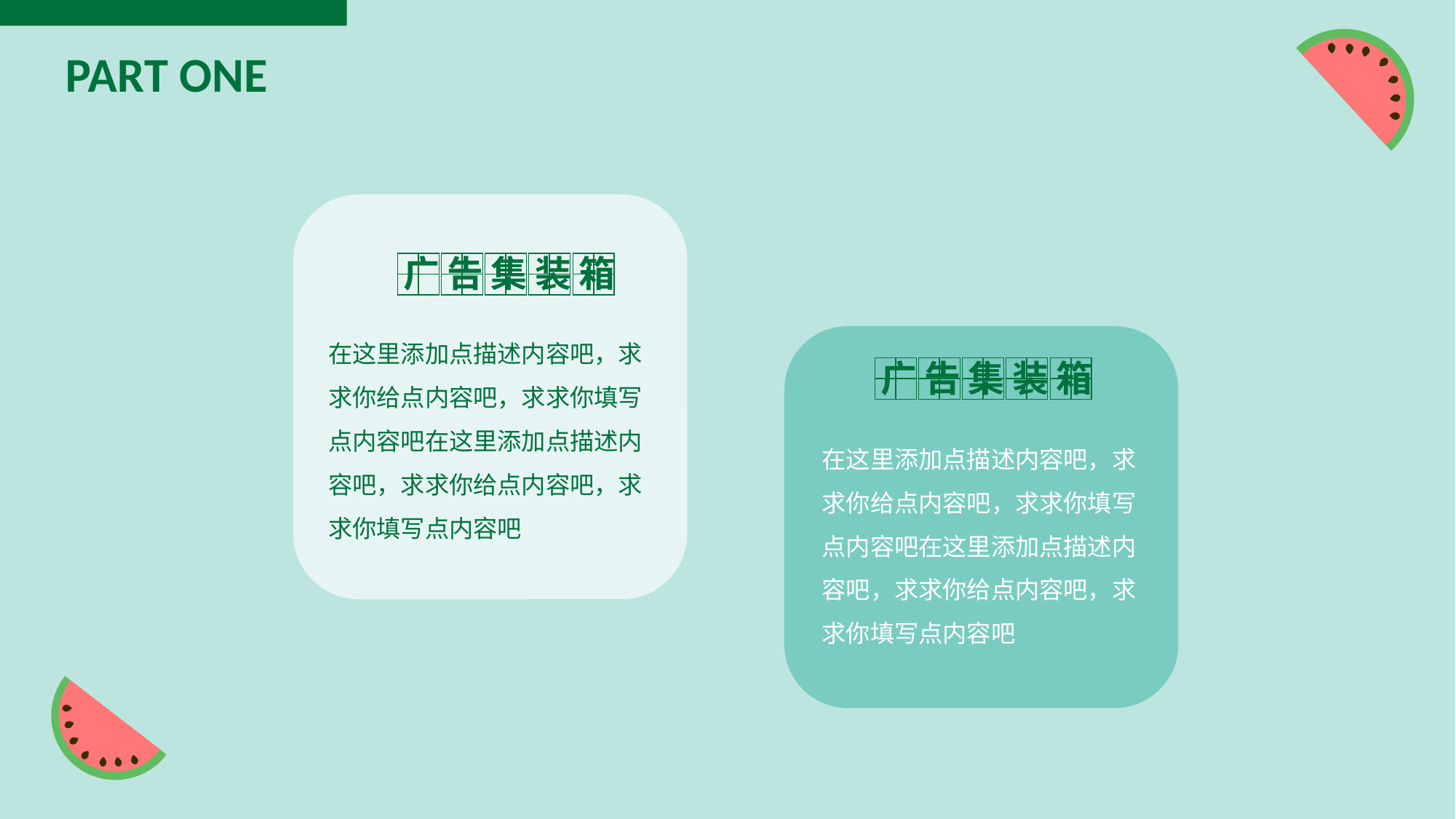

PART ONE

广告集装箱

在这里添加点描述内容吧，求求你给点内容吧，求求你填写点内容吧在这里添加点描述内容吧，求求你给点内容吧，求求你填写点内容吧

广告集装箱

在这里添加点描述内容吧，求求你给点内容吧，求求你填写点内容吧在这里添加点描述内容吧，求求你给点内容吧，求求你填写点内容吧